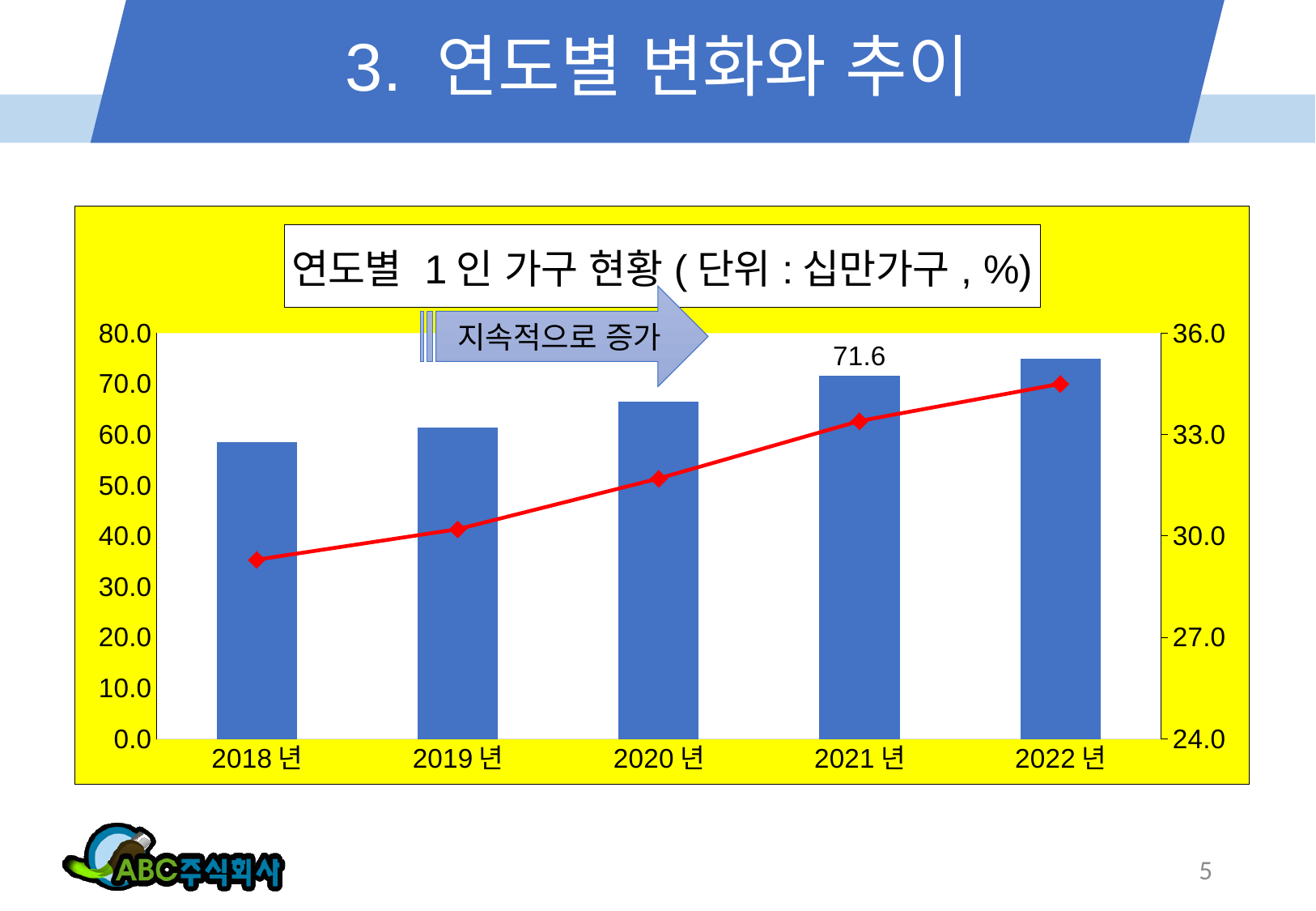

# 3. 연도별 변화와 추이

### Chart: 연도별 1인 가구 현황(단위:십만가구, %)

| Category | 1인 가구수 | 1인 가구비율 |
|---|---|---|
| 2018년 | 58.5 | 29.3 |
| 2019년 | 61.4 | 30.2 |
| 2020년 | 66.4 | 31.7 |
| 2021년 | 71.6 | 33.4 |
| 2022년 | 75.0 | 34.5 |
지속적으로 증가
5